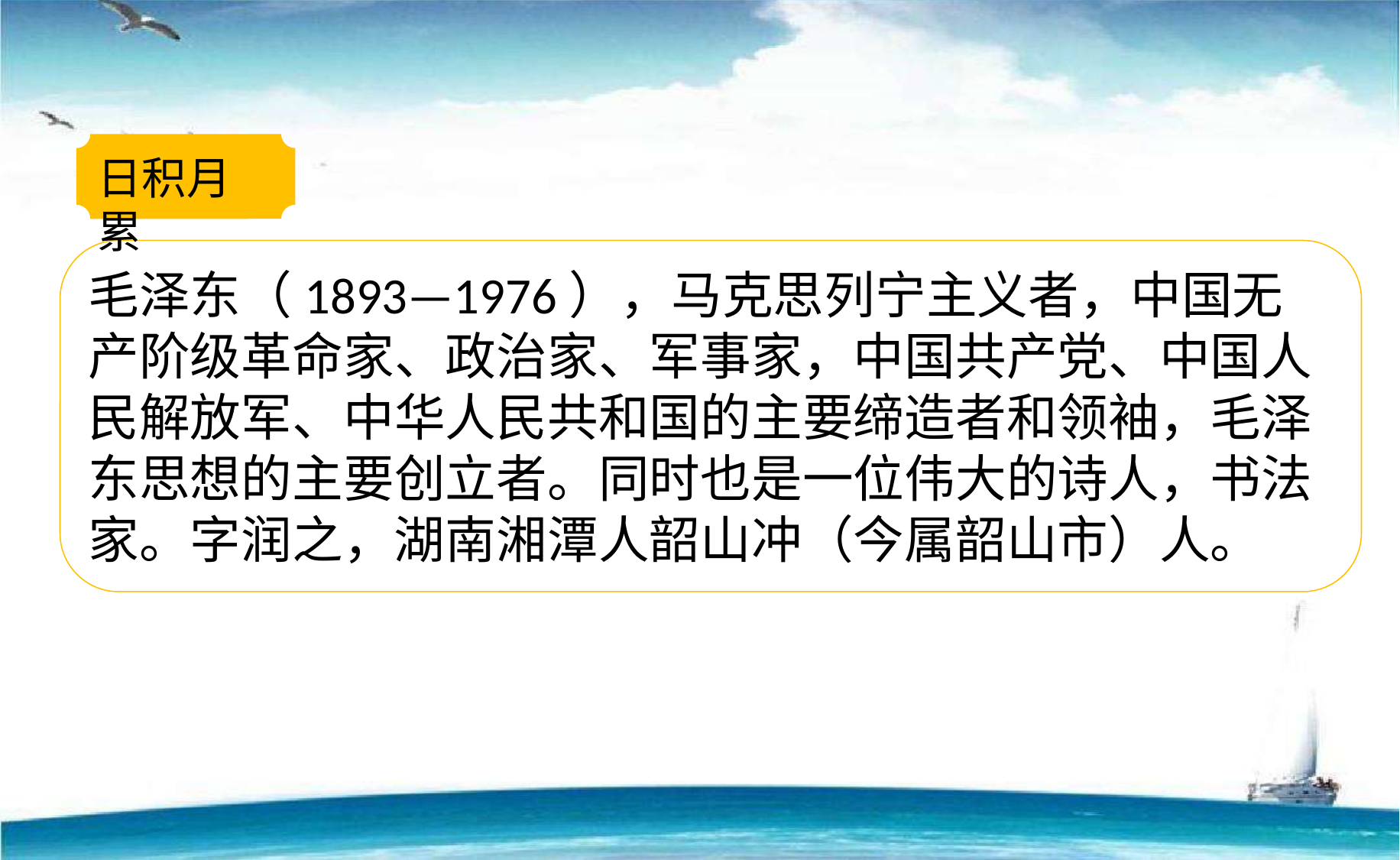

日积月累
毛泽东（1893—1976），马克思列宁主义者，中国无产阶级革命家、政治家、军事家，中国共产党、中国人民解放军、中华人民共和国的主要缔造者和领袖，毛泽东思想的主要创立者。同时也是一位伟大的诗人，书法家。字润之，湖南湘潭人韶山冲（今属韶山市）人。